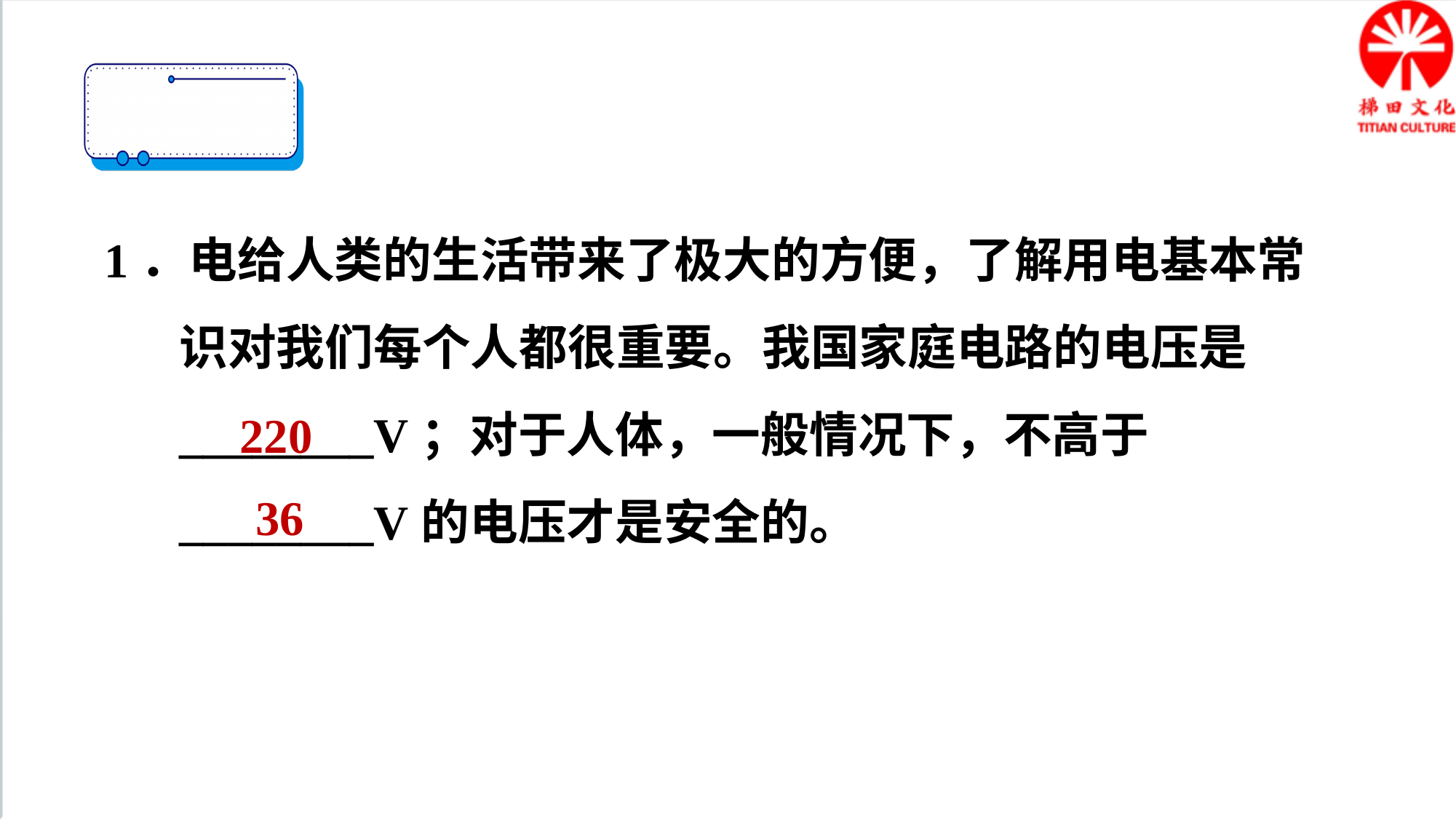

1．电给人类的生活带来了极大的方便，了解用电基本常识对我们每个人都很重要。我国家庭电路的电压是________V；对于人体，一般情况下，不高于________V的电压才是安全的。
220
36